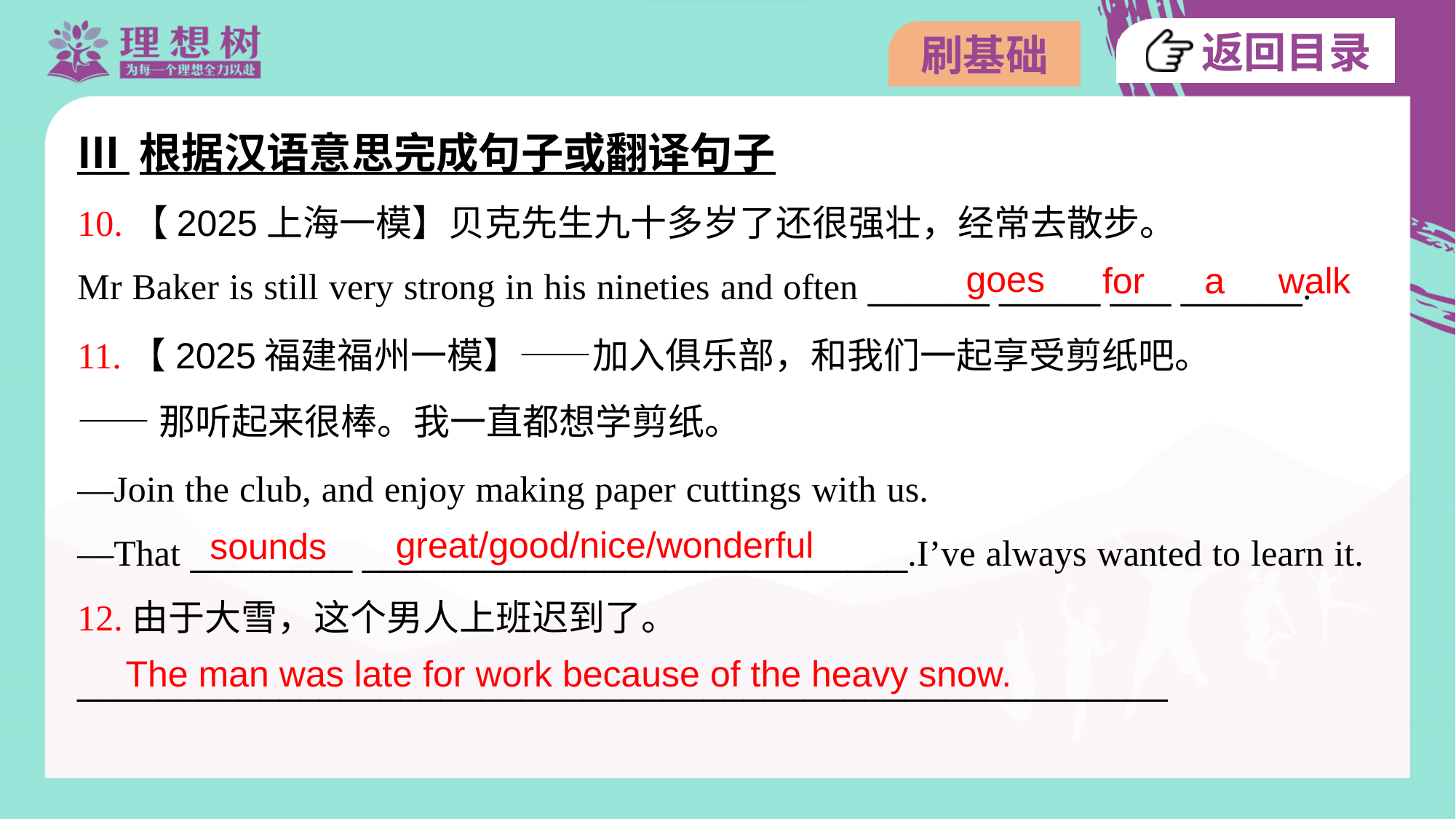

Ⅲ 根据汉语意思完成句子或翻译句子
10.【2025上海一模】贝克先生九十多岁了还很强壮，经常去散步。
Mr Baker is still very strong in his nineties and often ______ _____ ___ ______.
goes
for
a
walk
11.【2025福建福州一模】——加入俱乐部，和我们一起享受剪纸吧。
——那听起来很棒。我一直都想学剪纸。
—Join the club, and enjoy making paper cuttings with us.
—That ________ ___________________________.I’ve always wanted to learn it.
great/good/nice/wonderful
sounds
12.由于大雪，这个男人上班迟到了。
______________________________________________________
The man was late for work because of the heavy snow.